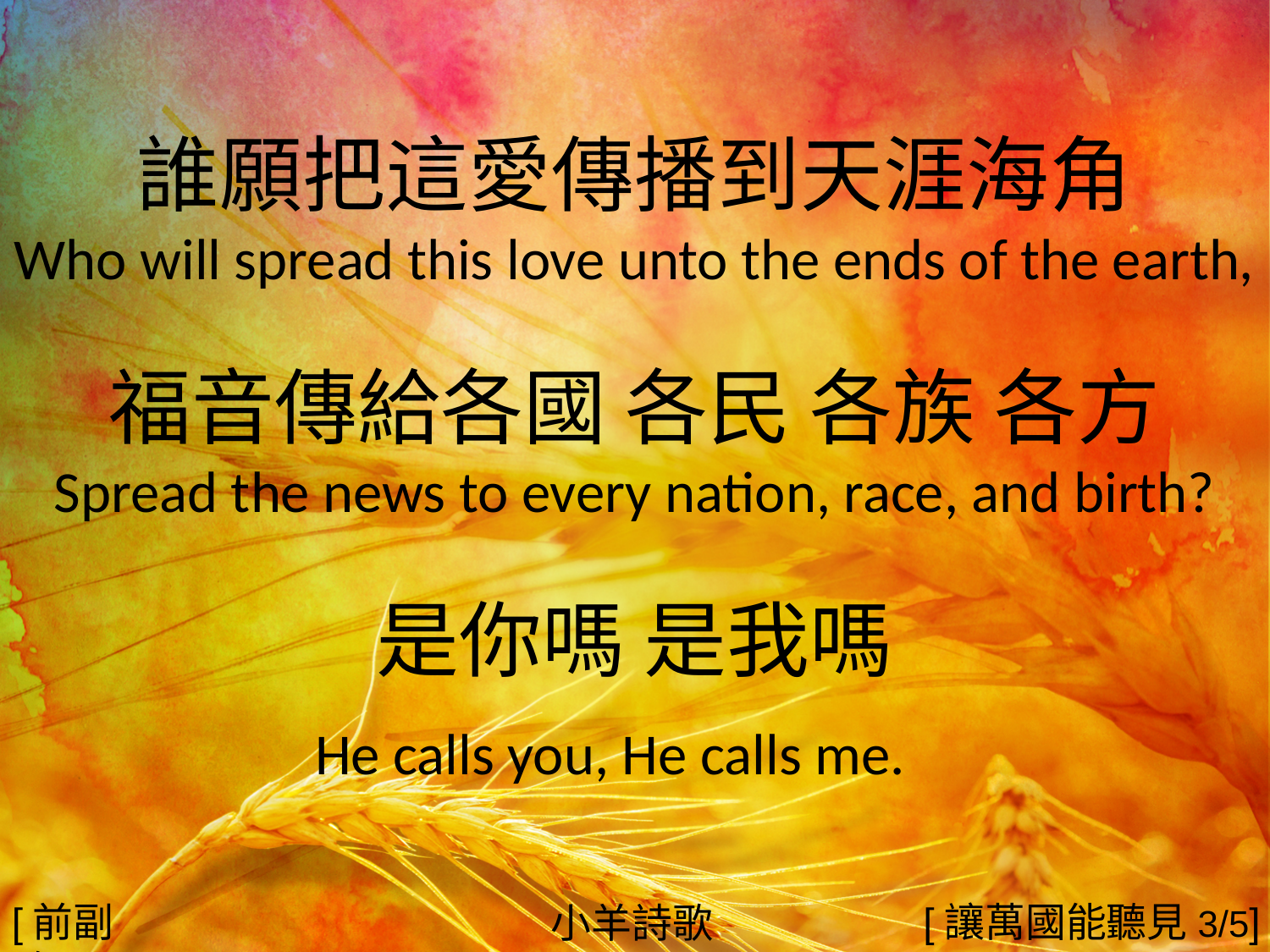

誰願把這愛傳播到天涯海角
Who will spread this love unto the ends of the earth,

福音傳給各國 各民 各族 各方
Spread the news to every nation, race, and birth?

是你嗎 是我嗎
He calls you, He calls me.

#

[前副歌]
[讓萬國能聽見3/5]
小羊詩歌